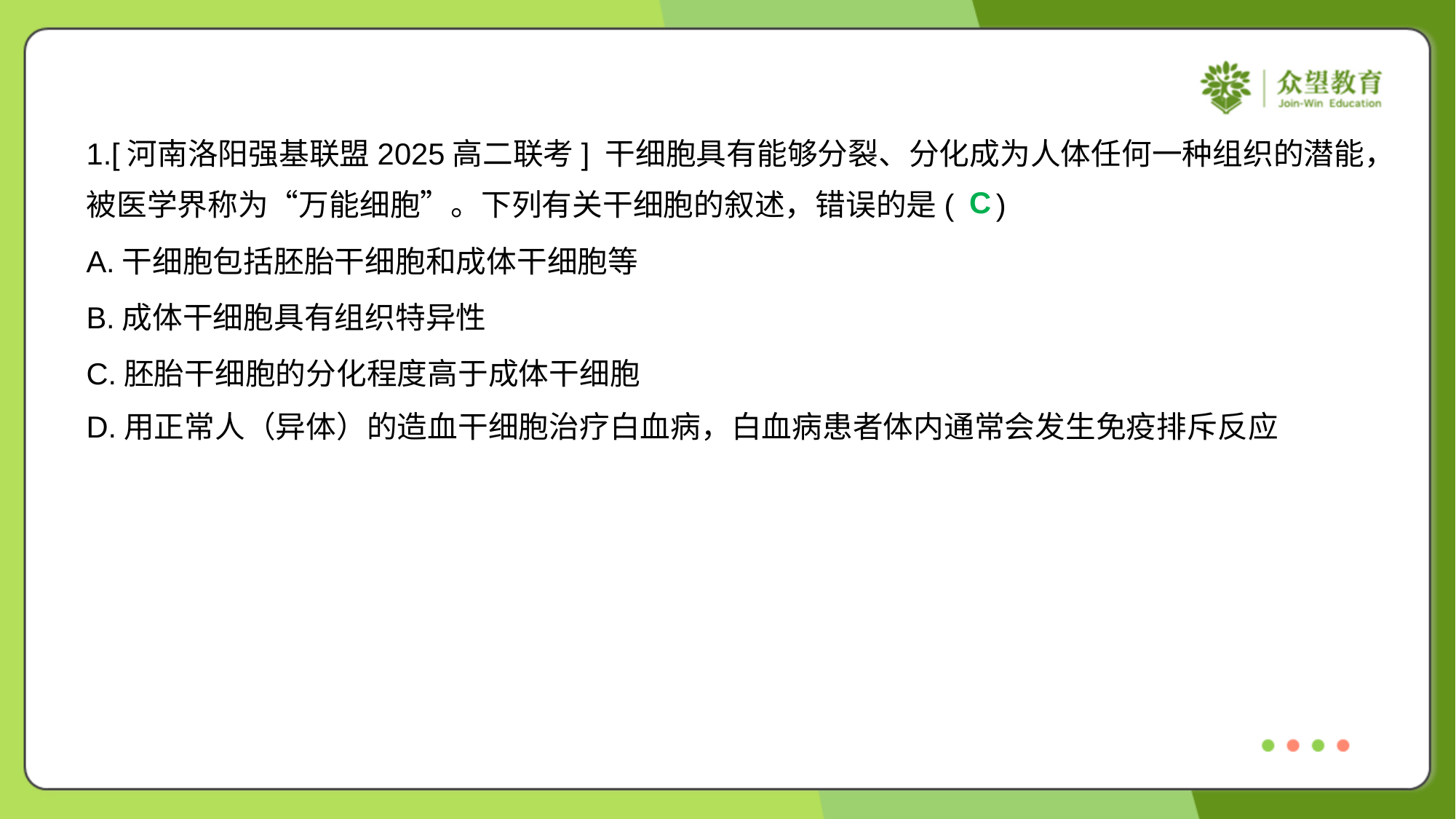

1.[河南洛阳强基联盟2025高二联考] 干细胞具有能够分裂、分化成为人体任何一种组织的潜能，
被医学界称为“万能细胞”。下列有关干细胞的叙述，错误的是(     )
C
A.干细胞包括胚胎干细胞和成体干细胞等
B.成体干细胞具有组织特异性
C.胚胎干细胞的分化程度高于成体干细胞
D.用正常人（异体）的造血干细胞治疗白血病，白血病患者体内通常会发生免疫排斥反应